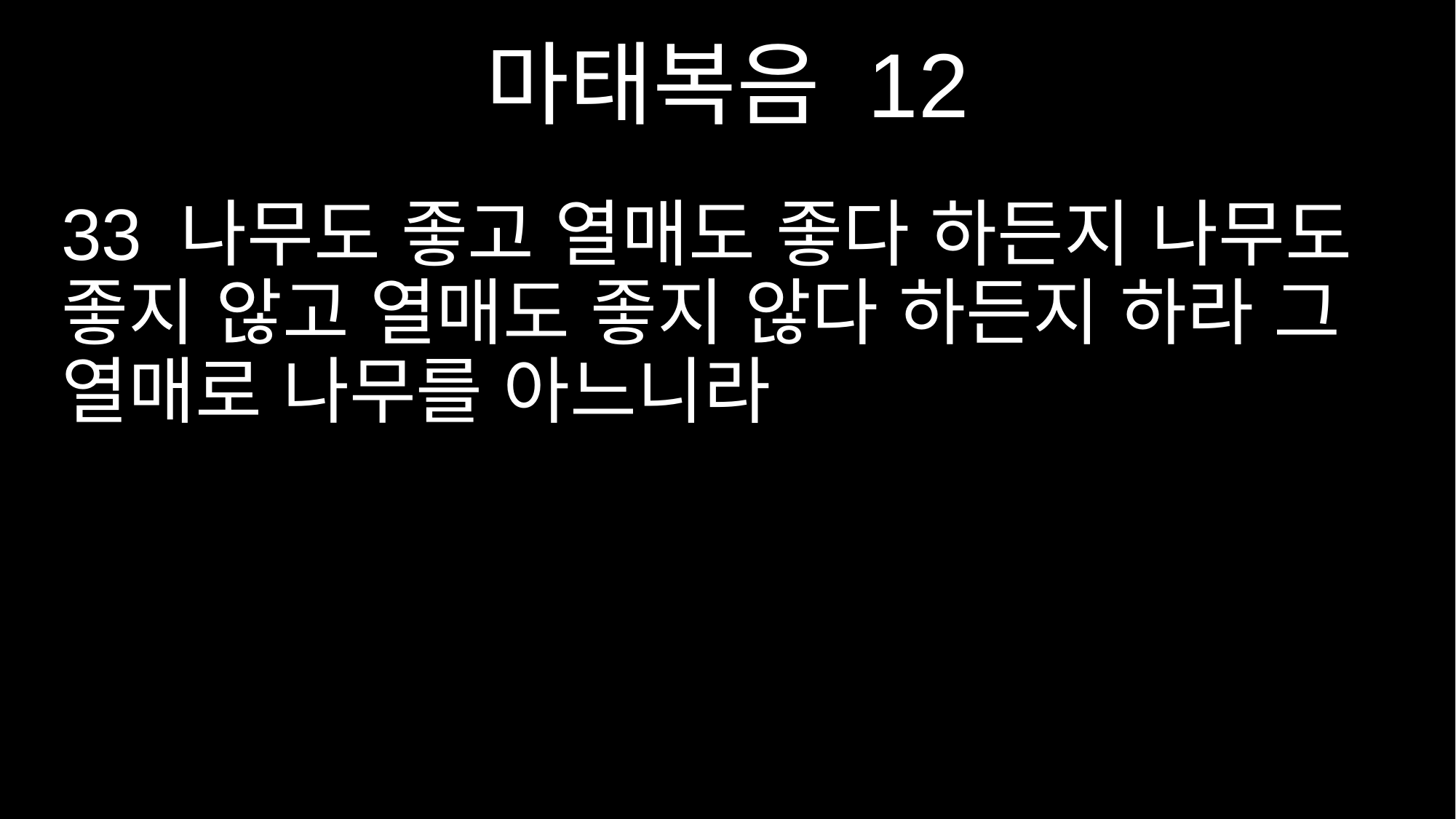

마태복음 12
33 나무도 좋고 열매도 좋다 하든지 나무도 좋지 않고 열매도 좋지 않다 하든지 하라 그 열매로 나무를 아느니라